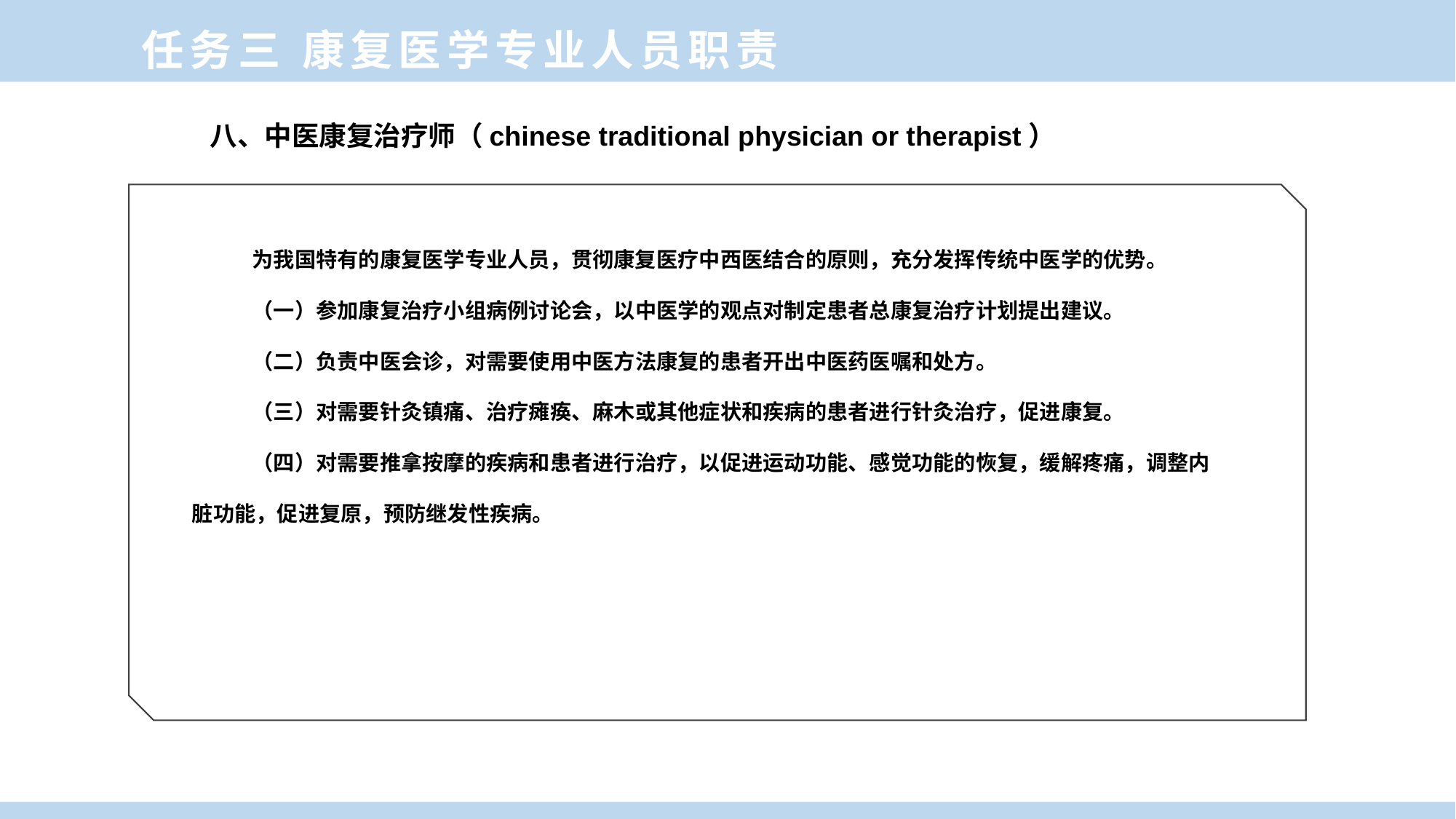

任务三 康复医学专业人员职责
八、中医康复治疗师（chinese traditional physician or therapist）

为我国特有的康复医学专业人员，贯彻康复医疗中西医结合的原则，充分发挥传统中医学的优势。
（一）参加康复治疗小组病例讨论会，以中医学的观点对制定患者总康复治疗计划提出建议。
（二）负责中医会诊，对需要使用中医方法康复的患者开出中医药医嘱和处方。
（三）对需要针灸镇痛、治疗瘫痪、麻木或其他症状和疾病的患者进行针灸治疗，促进康复。
（四）对需要推拿按摩的疾病和患者进行治疗，以促进运动功能、感觉功能的恢复，缓解疼痛，调整内脏功能，促进复原，预防继发性疾病。